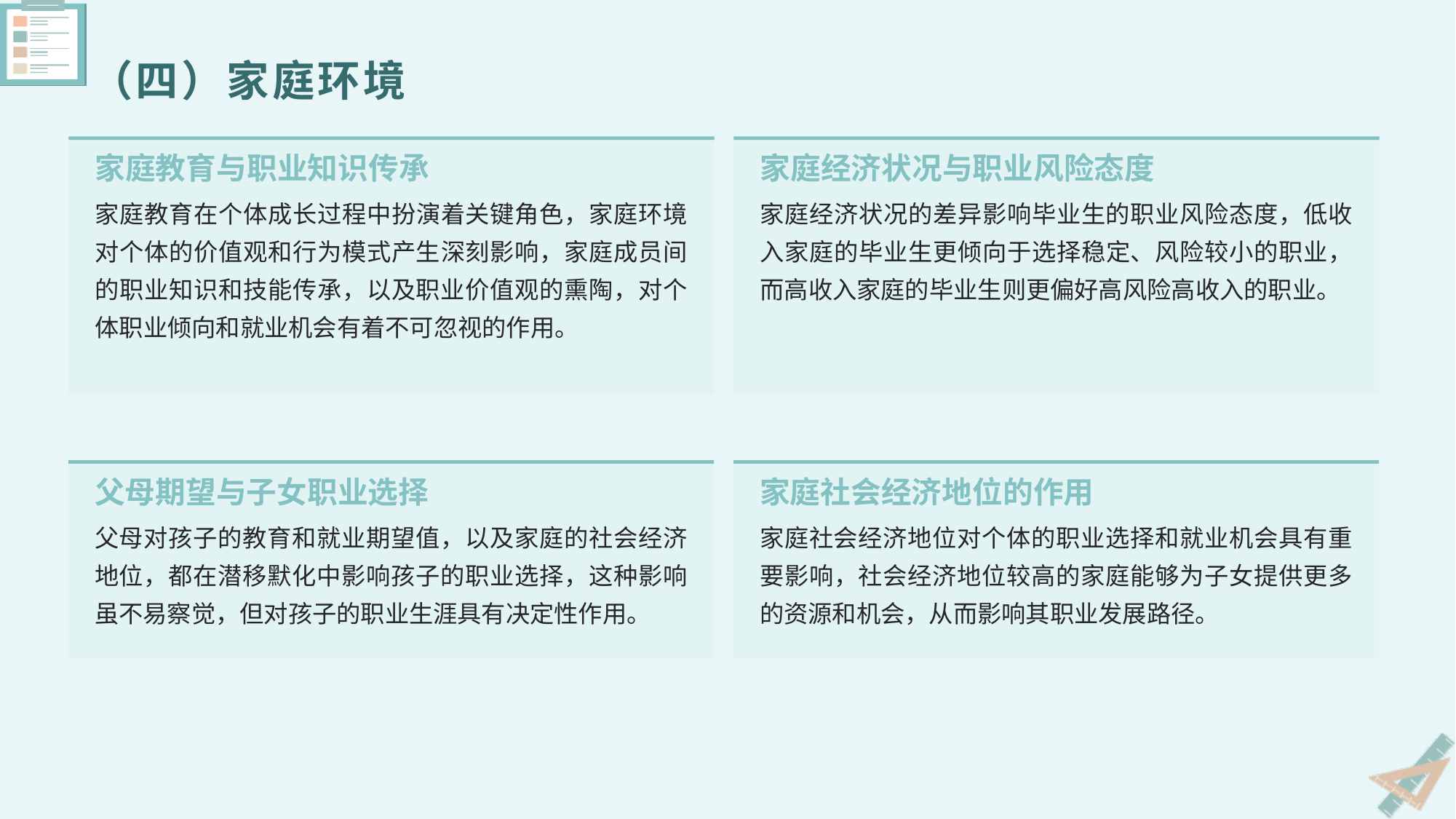

# （四）家庭环境

家庭教育与职业知识传承
家庭经济状况与职业风险态度
家庭教育在个体成长过程中扮演着关键角色，家庭环境对个体的价值观和行为模式产生深刻影响，家庭成员间的职业知识和技能传承，以及职业价值观的熏陶，对个体职业倾向和就业机会有着不可忽视的作用。
家庭经济状况的差异影响毕业生的职业风险态度，低收入家庭的毕业生更倾向于选择稳定、风险较小的职业，而高收入家庭的毕业生则更偏好高风险高收入的职业。

父母期望与子女职业选择
家庭社会经济地位的作用
父母对孩子的教育和就业期望值，以及家庭的社会经济地位，都在潜移默化中影响孩子的职业选择，这种影响虽不易察觉，但对孩子的职业生涯具有决定性作用。
家庭社会经济地位对个体的职业选择和就业机会具有重要影响，社会经济地位较高的家庭能够为子女提供更多的资源和机会，从而影响其职业发展路径。